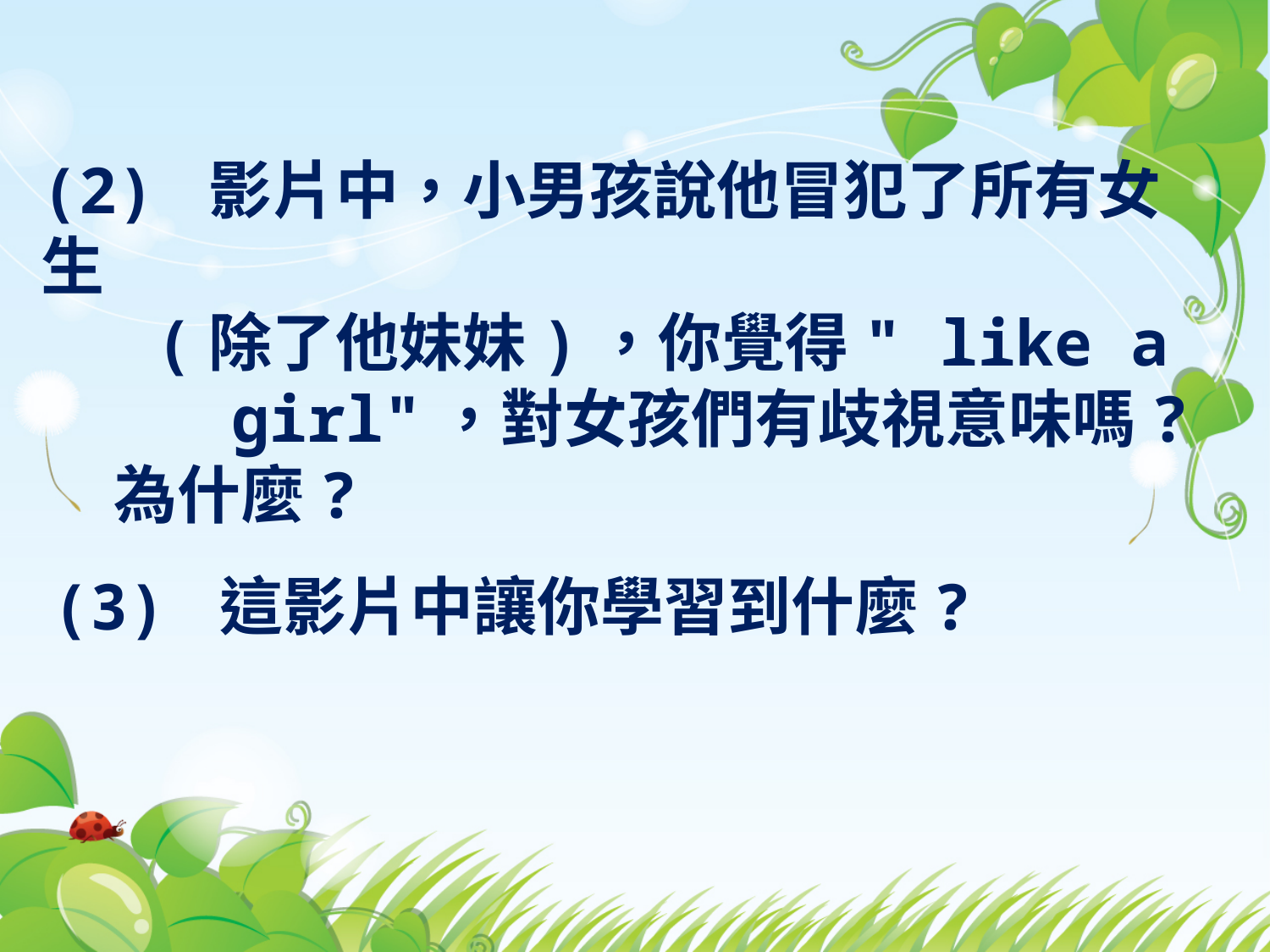

(2) 影片中，小男孩說他冒犯了所有女生
   (除了他妹妹)，你覺得" like a
     girl"，對女孩們有歧視意味嗎?
    為什麼?

(3) 這影片中讓你學習到什麼?